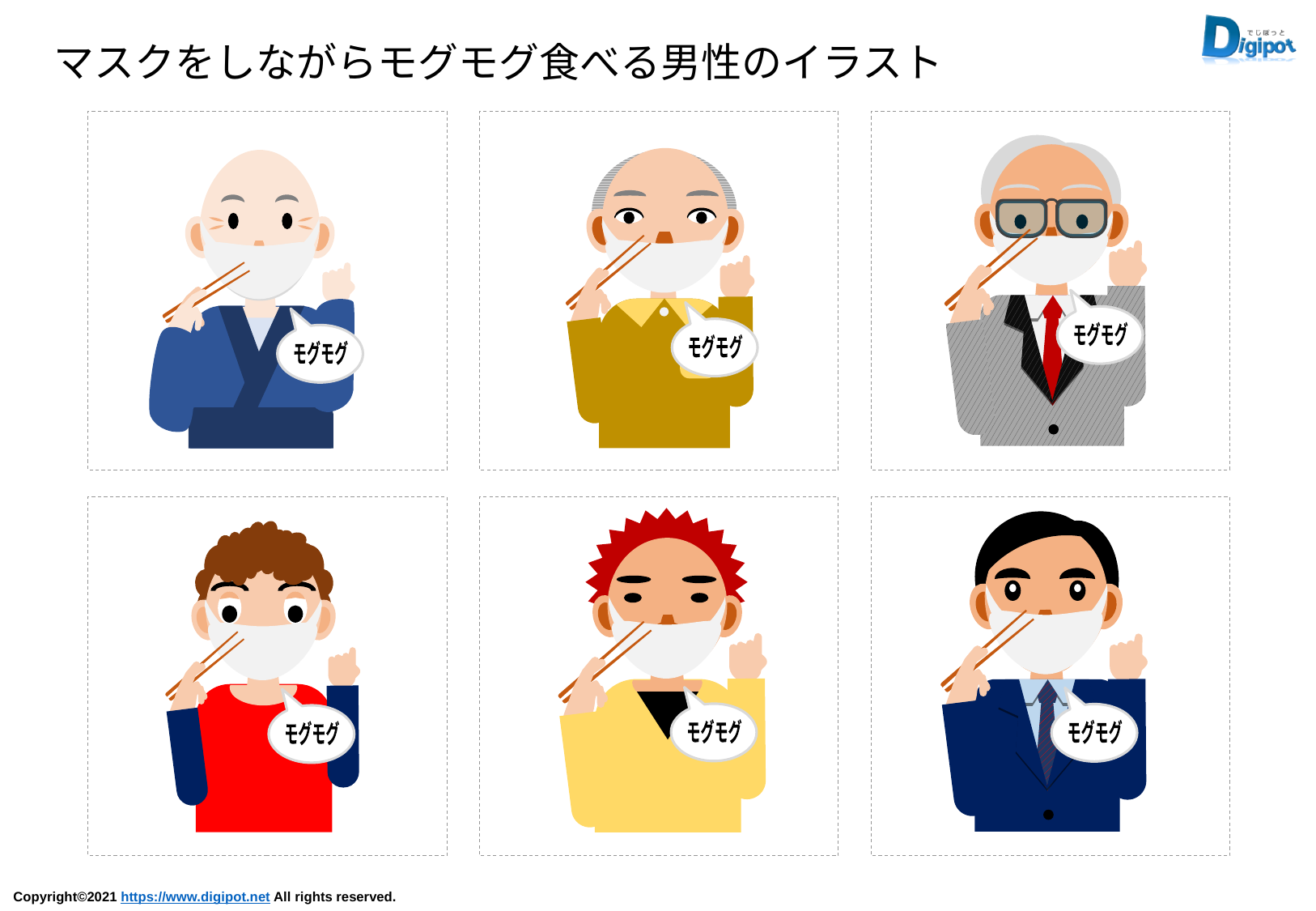

マスクをしながらモグモグ食べる男性のイラスト

モグモグ

モグモグ

モグモグ

モグモグ

モグモグ

モグモグ